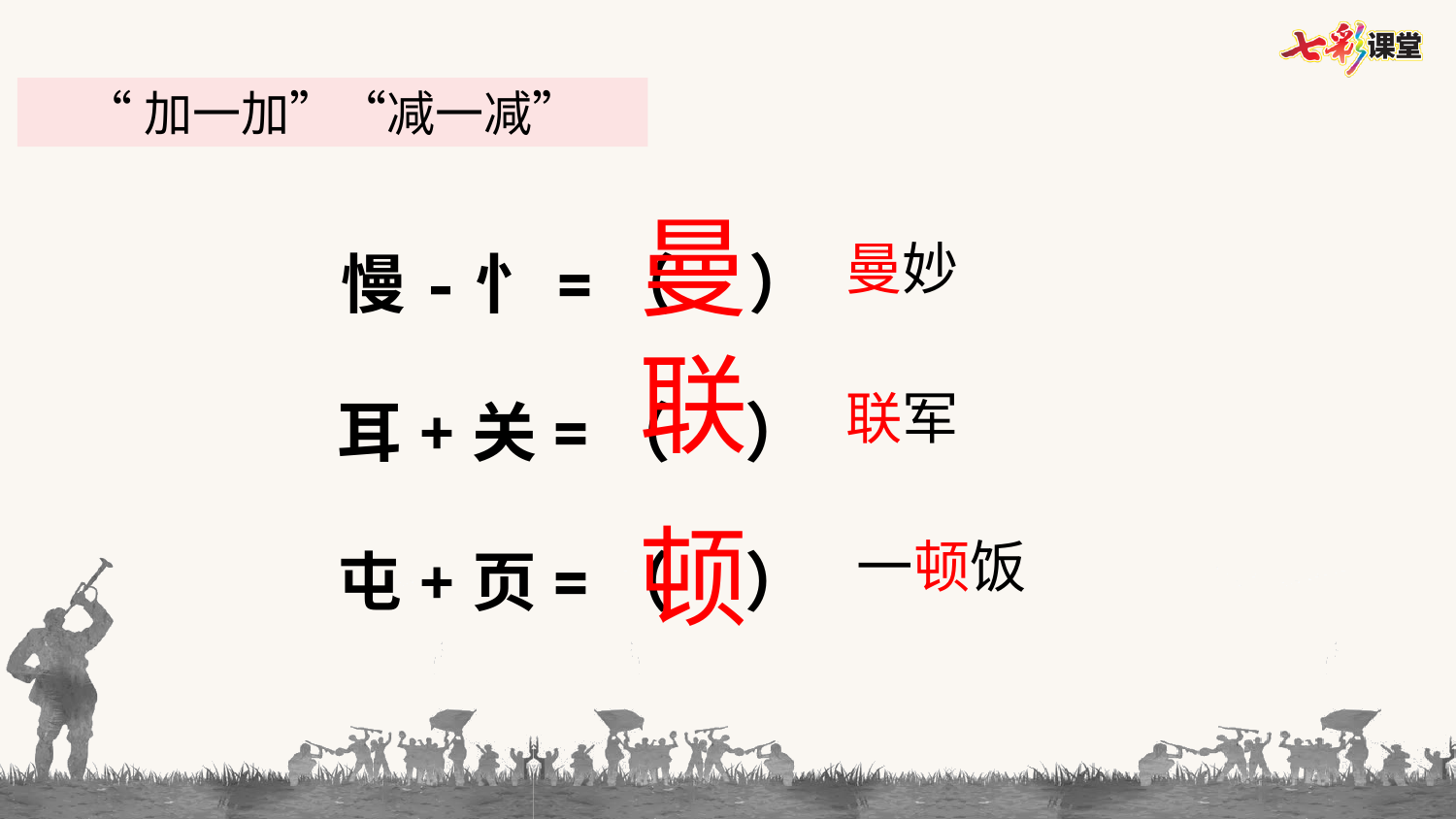

“加一加”“减一减”
曼
慢-忄=（     ）
曼妙
联
耳+关=（     ）
联军
顿
屯+页=（     ）
一顿饭